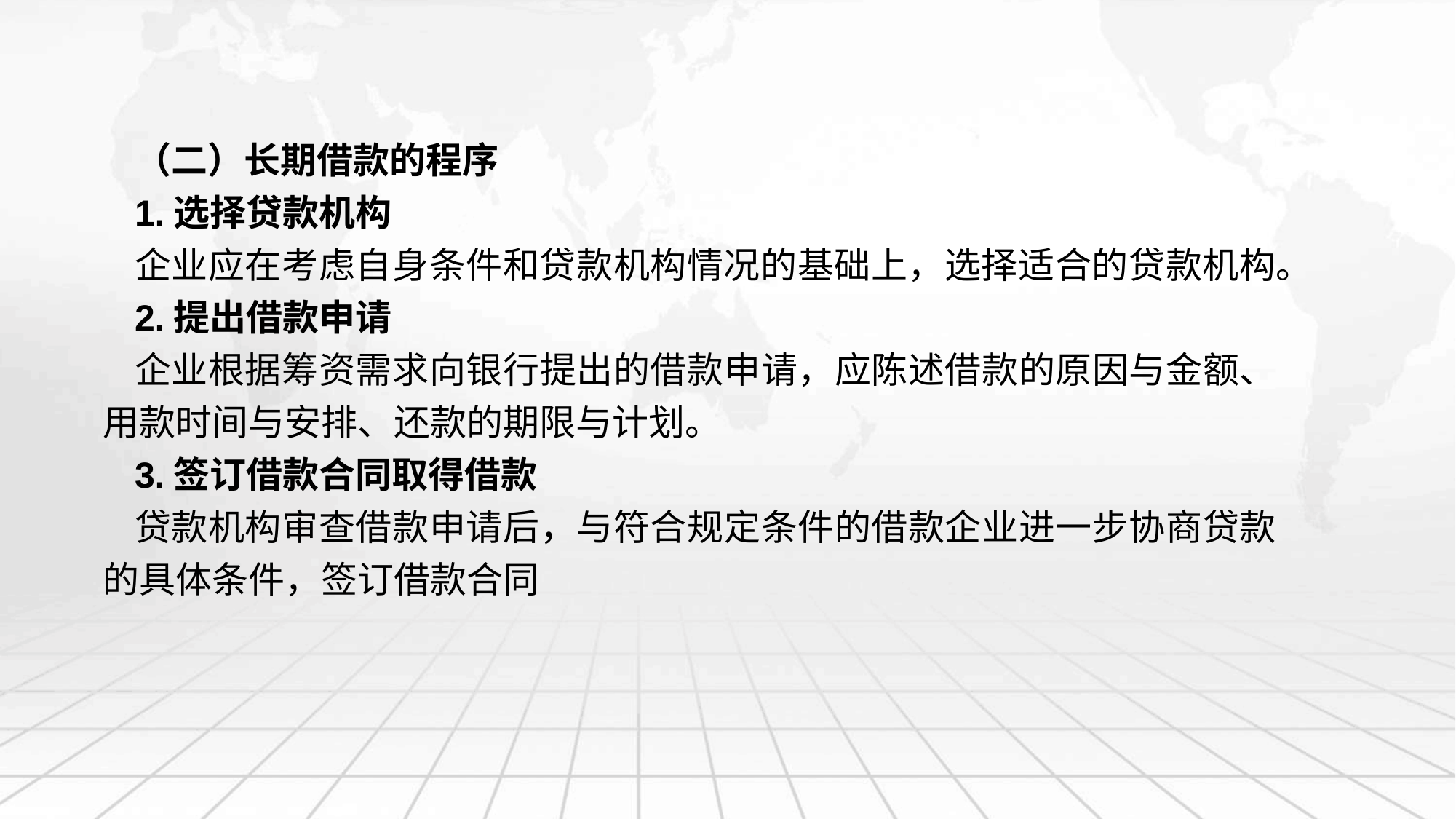

（二）长期借款的程序
1.选择贷款机构
企业应在考虑自身条件和贷款机构情况的基础上，选择适合的贷款机构。
2.提出借款申请
企业根据筹资需求向银行提出的借款申请，应陈述借款的原因与金额、用款时间与安排、还款的期限与计划。
3.签订借款合同取得借款
贷款机构审查借款申请后，与符合规定条件的借款企业进一步协商贷款的具体条件，签订借款合同